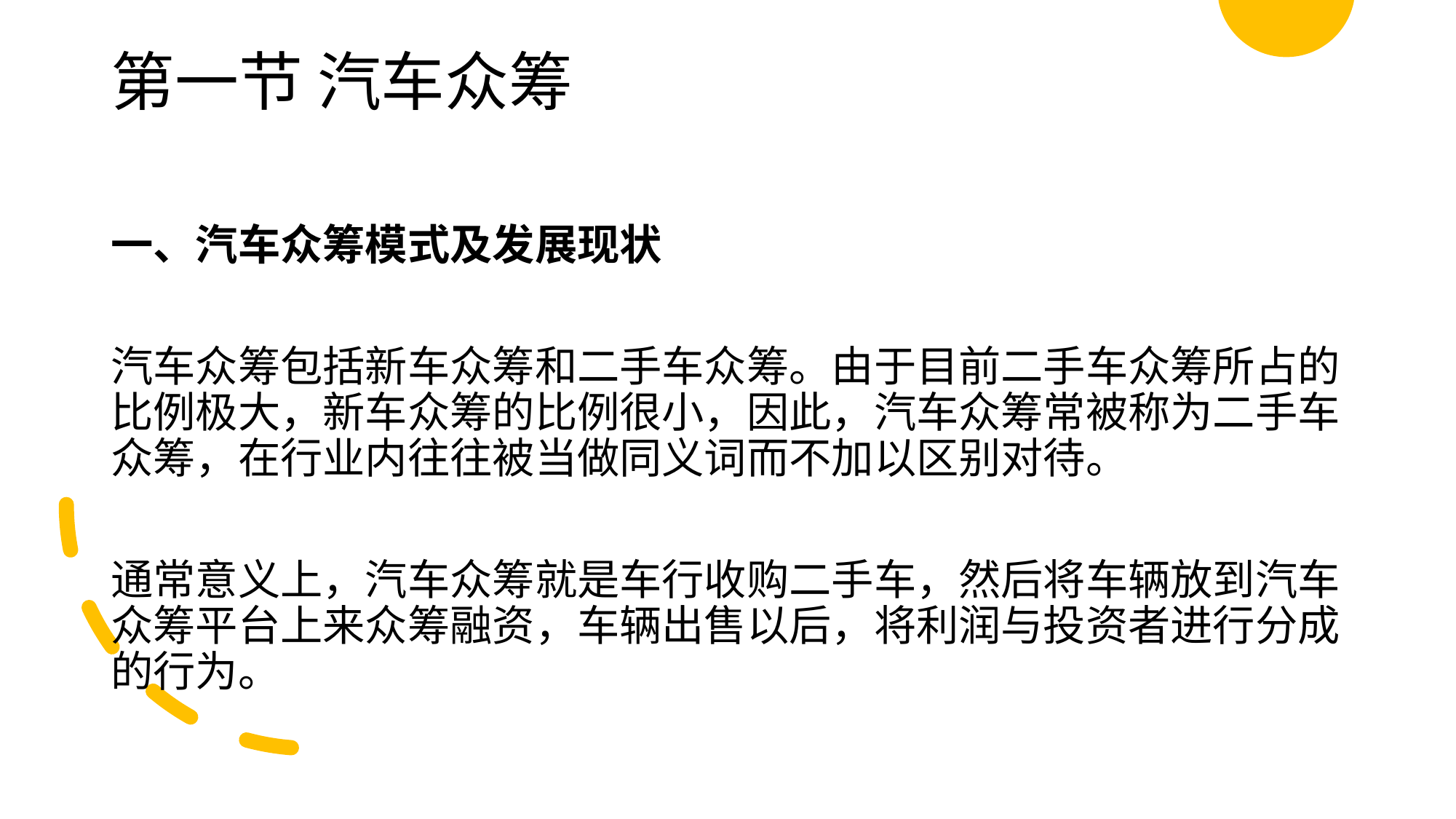

# 第一节 汽车众筹
一、汽车众筹模式及发展现状

汽车众筹包括新车众筹和二手车众筹。由于目前二手车众筹所占的比例极大，新车众筹的比例很小，因此，汽车众筹常被称为二手车众筹，在行业内往往被当做同义词而不加以区别对待。

通常意义上，汽车众筹就是车行收购二手车，然后将车辆放到汽车众筹平台上来众筹融资，车辆出售以后，将利润与投资者进行分成的行为。